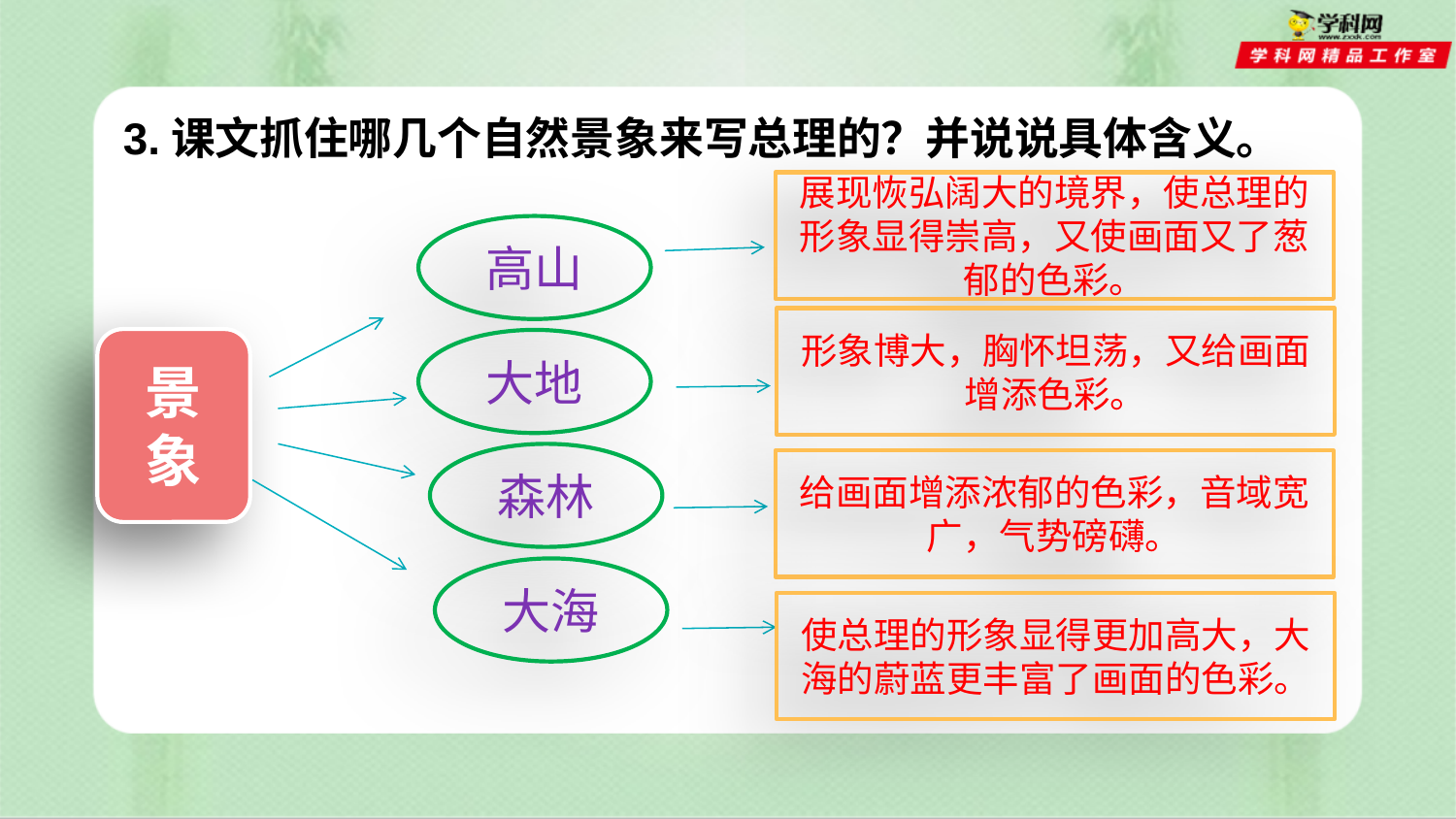

3.课文抓住哪几个自然景象来写总理的？并说说具体含义。
展现恢弘阔大的境界，使总理的形象显得崇高，又使画面又了葱郁的色彩。
高山

形象博大，胸怀坦荡，又给画面增添色彩。
景象
大地
森林
给画面增添浓郁的色彩，音域宽广，气势磅礴。
大海
使总理的形象显得更加高大，大海的蔚蓝更丰富了画面的色彩。